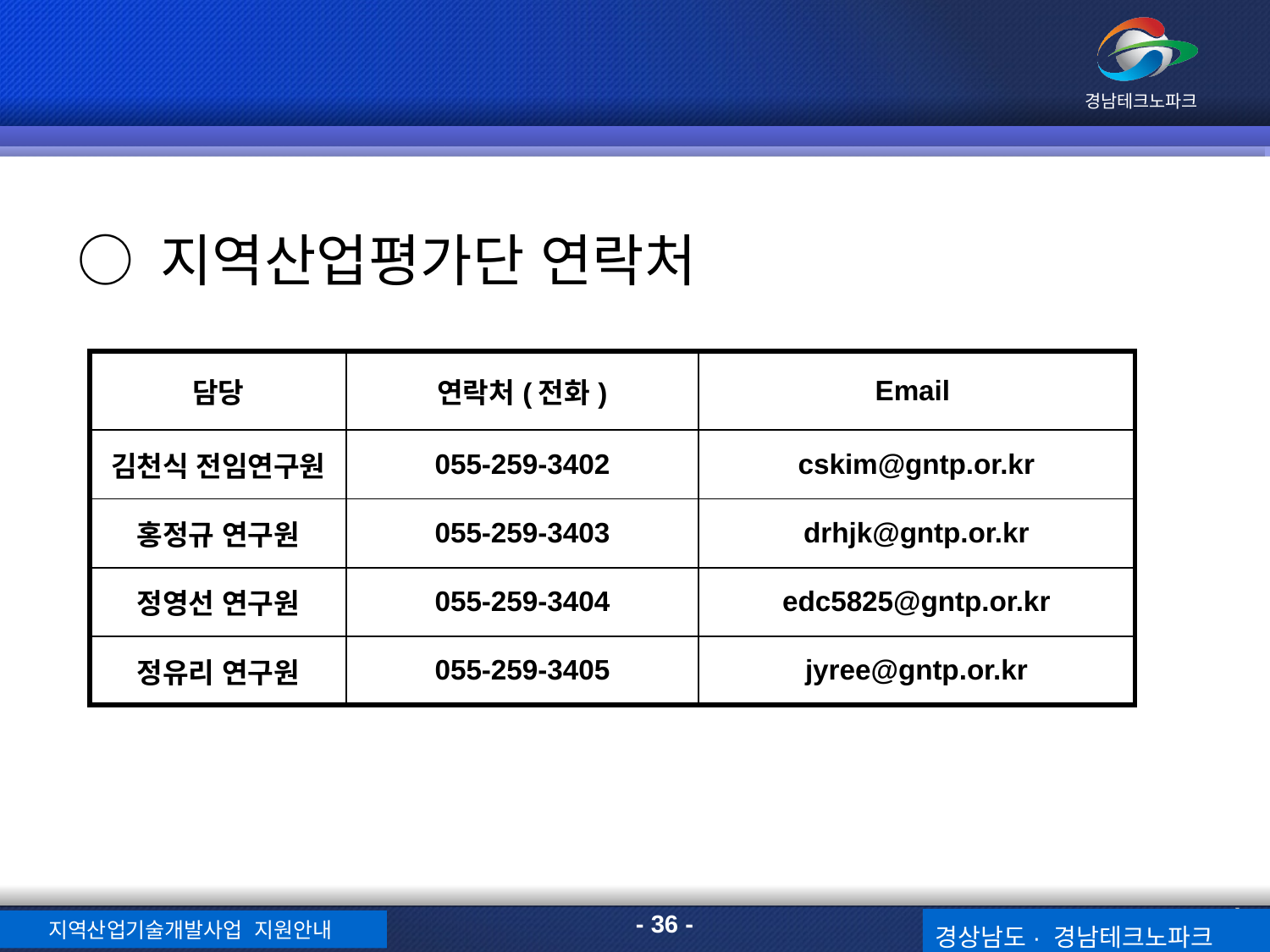

○ 지역산업평가단 연락처
| 담당 | 연락처(전화) | Email |
| --- | --- | --- |
| 김천식 전임연구원 | 055-259-3402 | cskim@gntp.or.kr |
| 홍정규 연구원 | 055-259-3403 | drhjk@gntp.or.kr |
| 정영선 연구원 | 055-259-3404 | edc5825@gntp.or.kr |
| 정유리 연구원 | 055-259-3405 | jyree@gntp.or.kr |